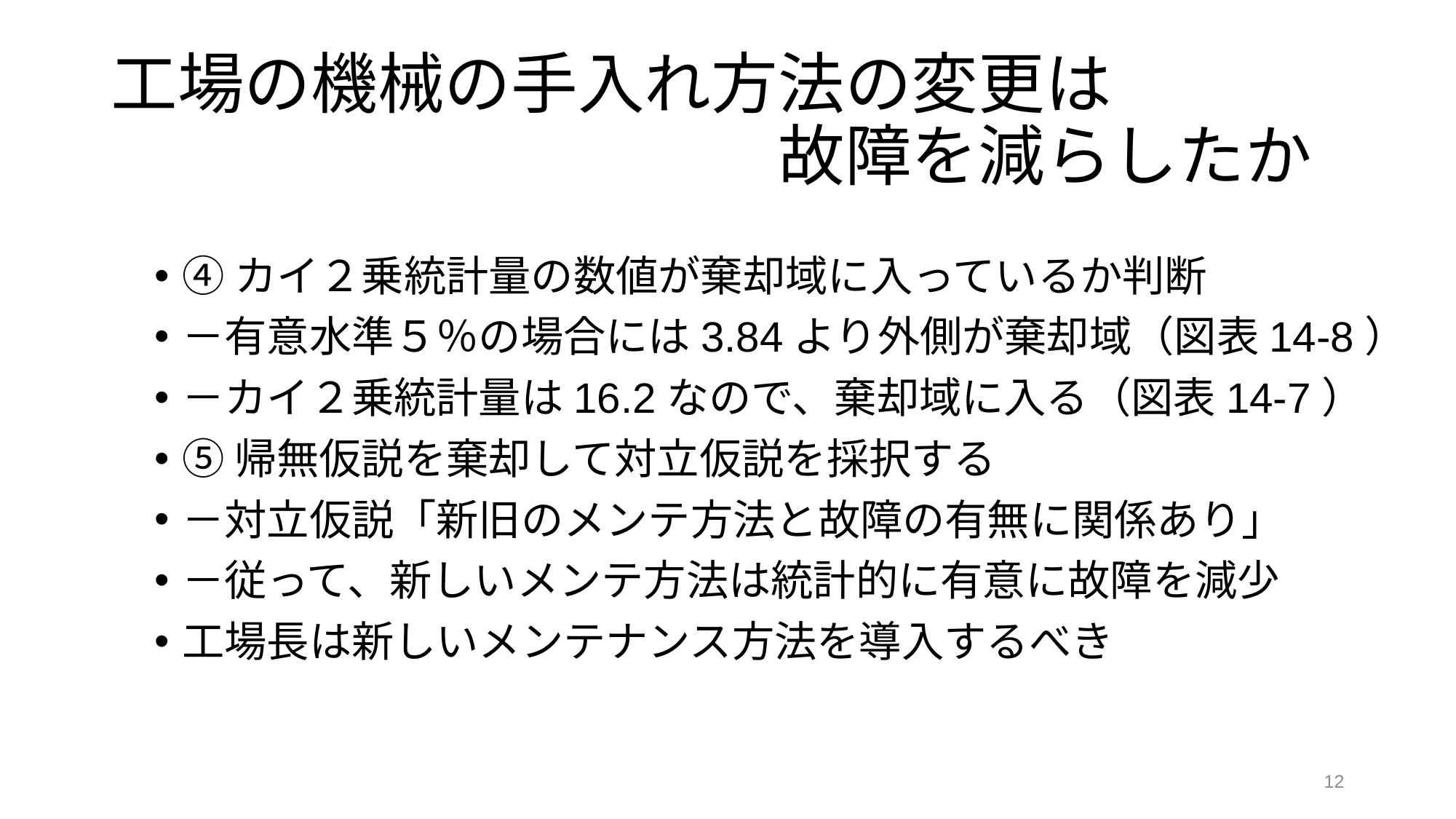

# 工場の機械の手入れ方法の変更は 　　　　　　　　　　故障を減らしたか
④カイ２乗統計量の数値が棄却域に入っているか判断
－有意水準５％の場合には3.84より外側が棄却域（図表14-8）
－カイ２乗統計量は16.2なので、棄却域に入る（図表14-7）
⑤帰無仮説を棄却して対立仮説を採択する
－対立仮説「新旧のメンテ方法と故障の有無に関係あり」
－従って、新しいメンテ方法は統計的に有意に故障を減少
工場長は新しいメンテナンス方法を導入するべき

12